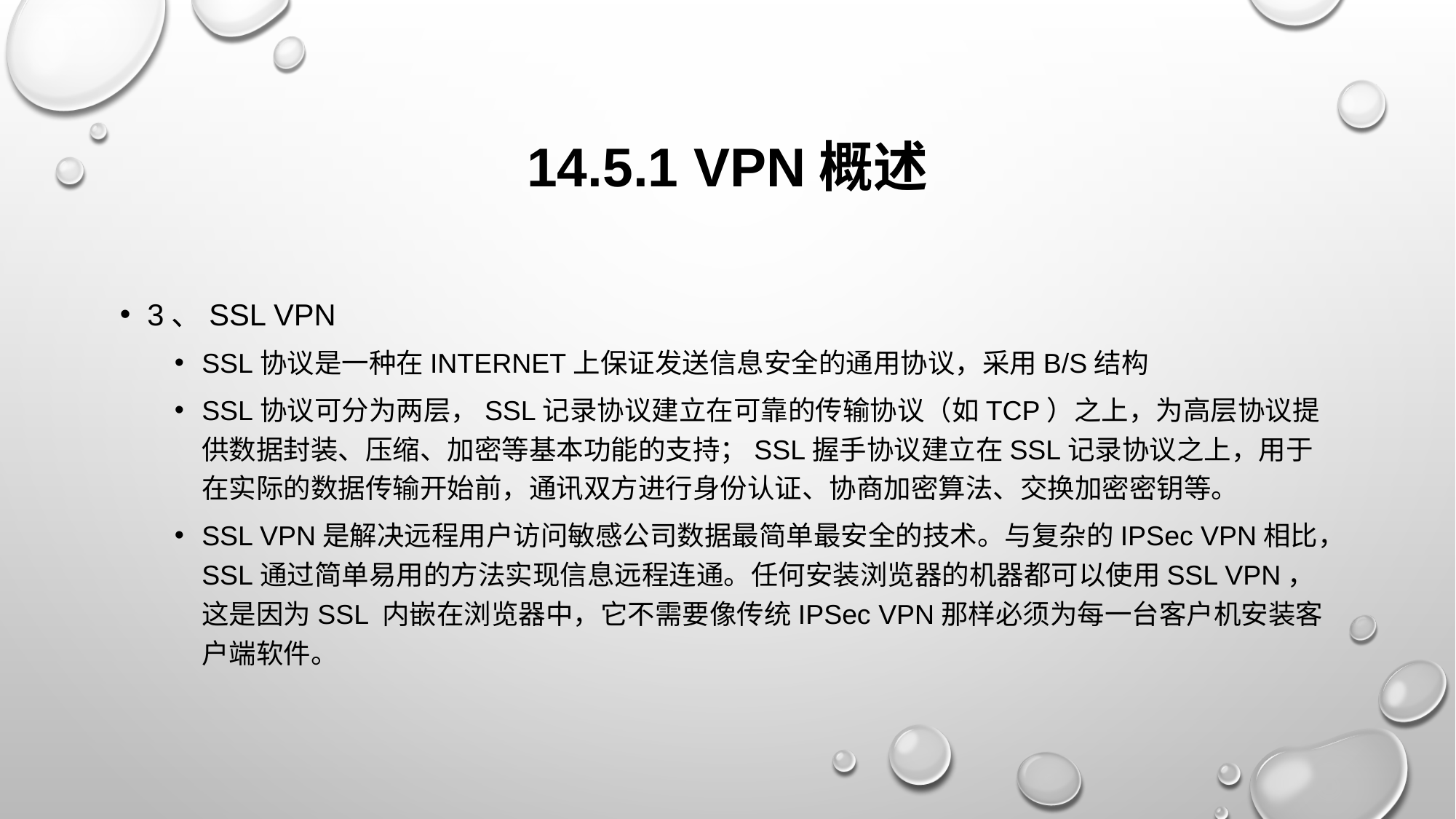

# 14.5.1 VPN概述
3、SSL VPN
SSL协议是一种在Internet上保证发送信息安全的通用协议，采用B/S结构
SSL协议可分为两层，SSL记录协议建立在可靠的传输协议（如TCP）之上，为高层协议提供数据封装、压缩、加密等基本功能的支持；SSL握手协议建立在SSL记录协议之上，用于在实际的数据传输开始前，通讯双方进行身份认证、协商加密算法、交换加密密钥等。
SSL VPN是解决远程用户访问敏感公司数据最简单最安全的技术。与复杂的IPSec VPN相比，SSL通过简单易用的方法实现信息远程连通。任何安装浏览器的机器都可以使用SSL VPN，这是因为SSL 内嵌在浏览器中，它不需要像传统IPSec VPN那样必须为每一台客户机安装客户端软件。